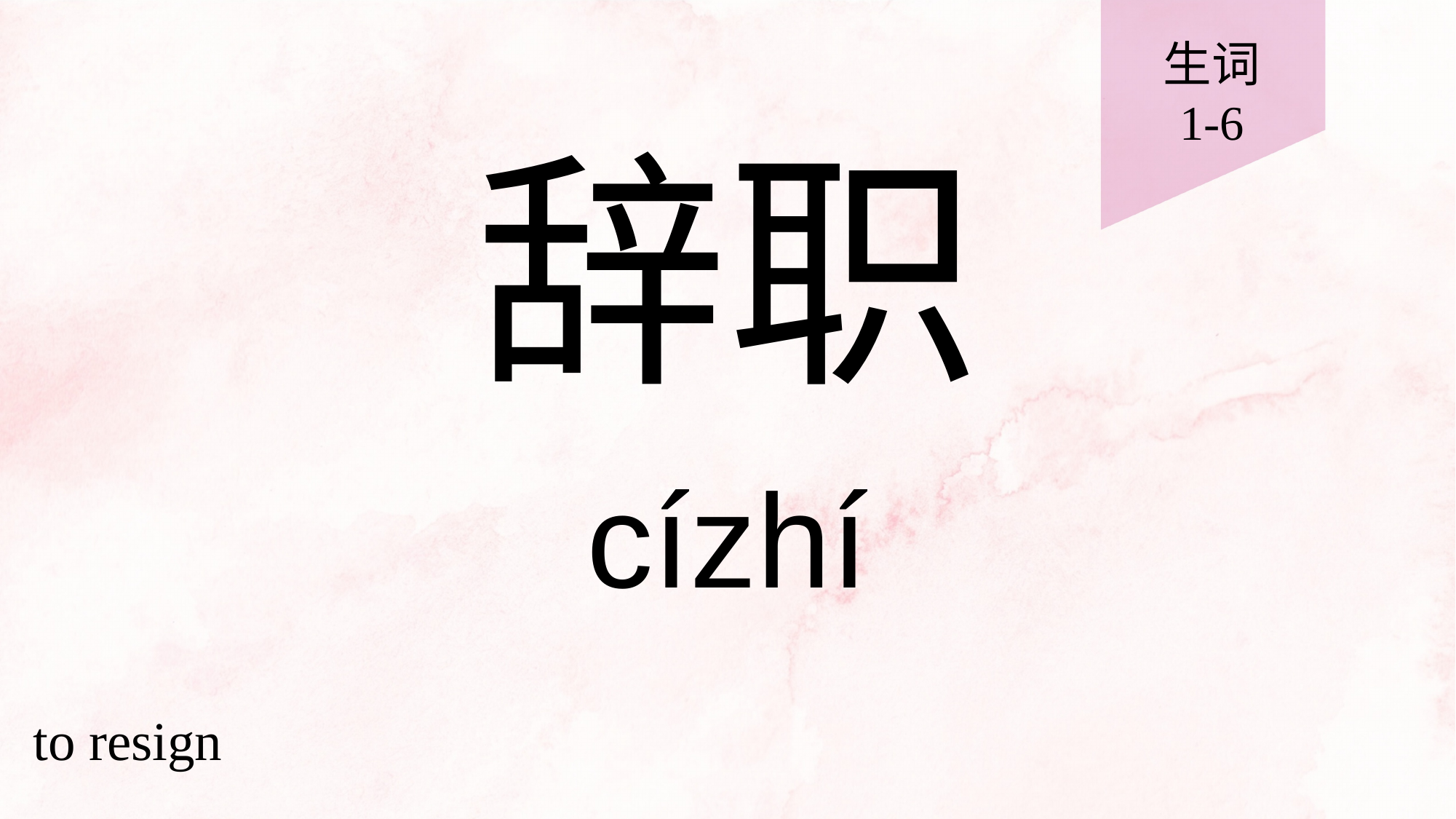

生词
1-6
# 辞职
cízhí
to resign